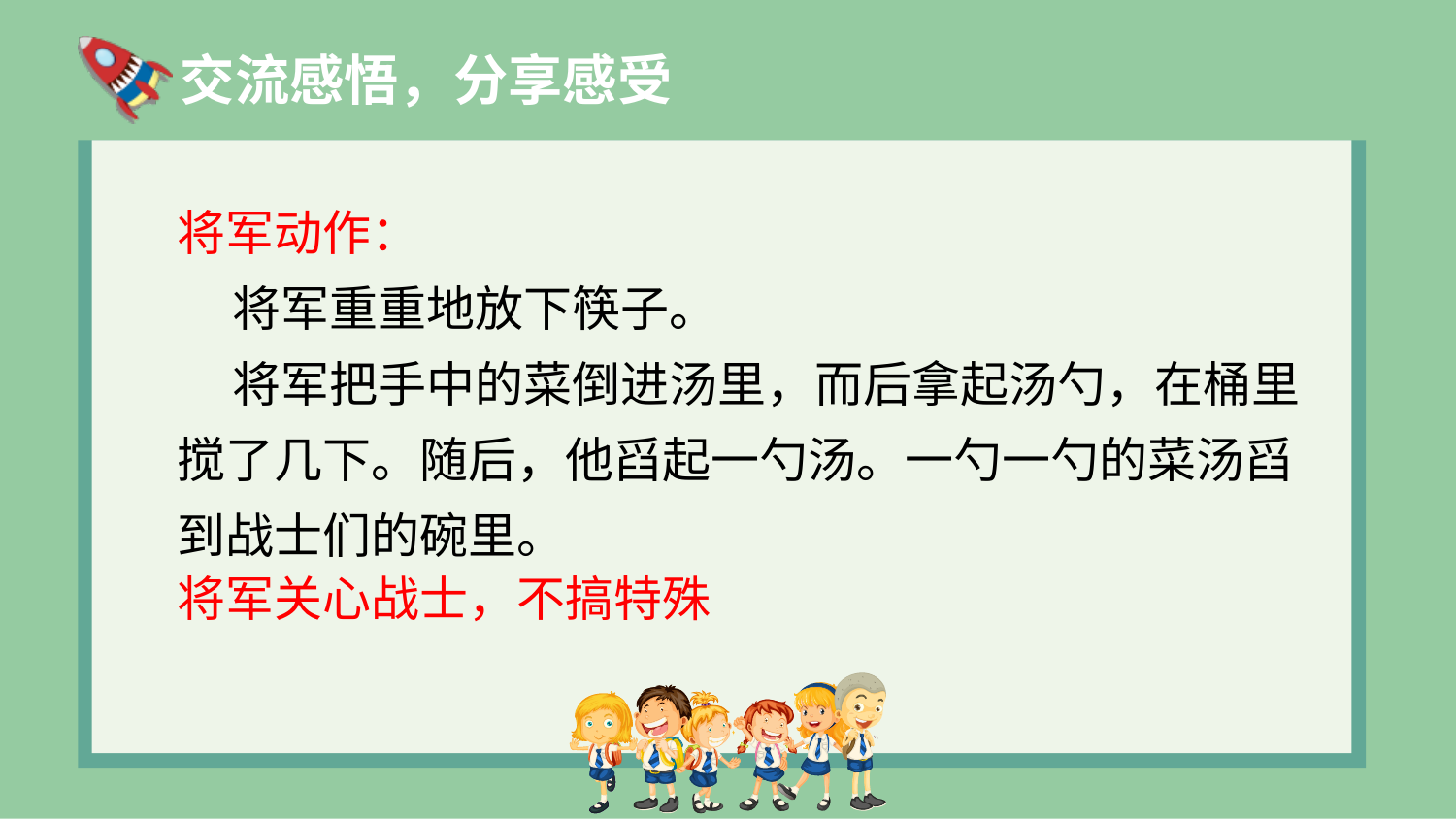

交流感悟，分享感受
将军动作：
    将军重重地放下筷子。
    将军把手中的菜倒进汤里，而后拿起汤勺，在桶里搅了几下。随后，他舀起一勺汤。一勺一勺的菜汤舀到战士们的碗里。
将军关心战士，不搞特殊